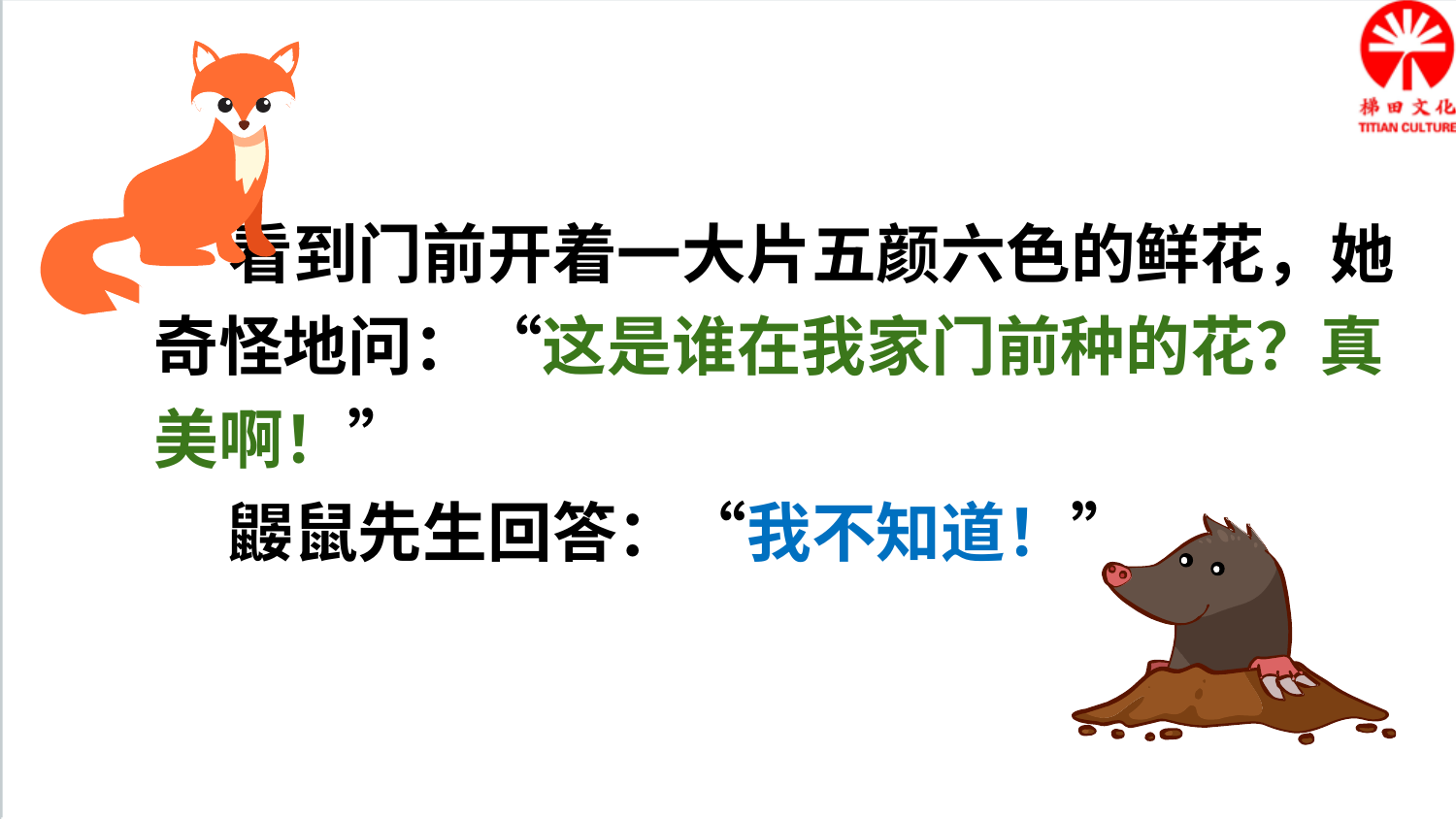

看到门前开着一大片五颜六色的鲜花，她奇怪地问：“这是谁在我家门前种的花？真美啊！”
    鼹鼠先生回答：“我不知道！”